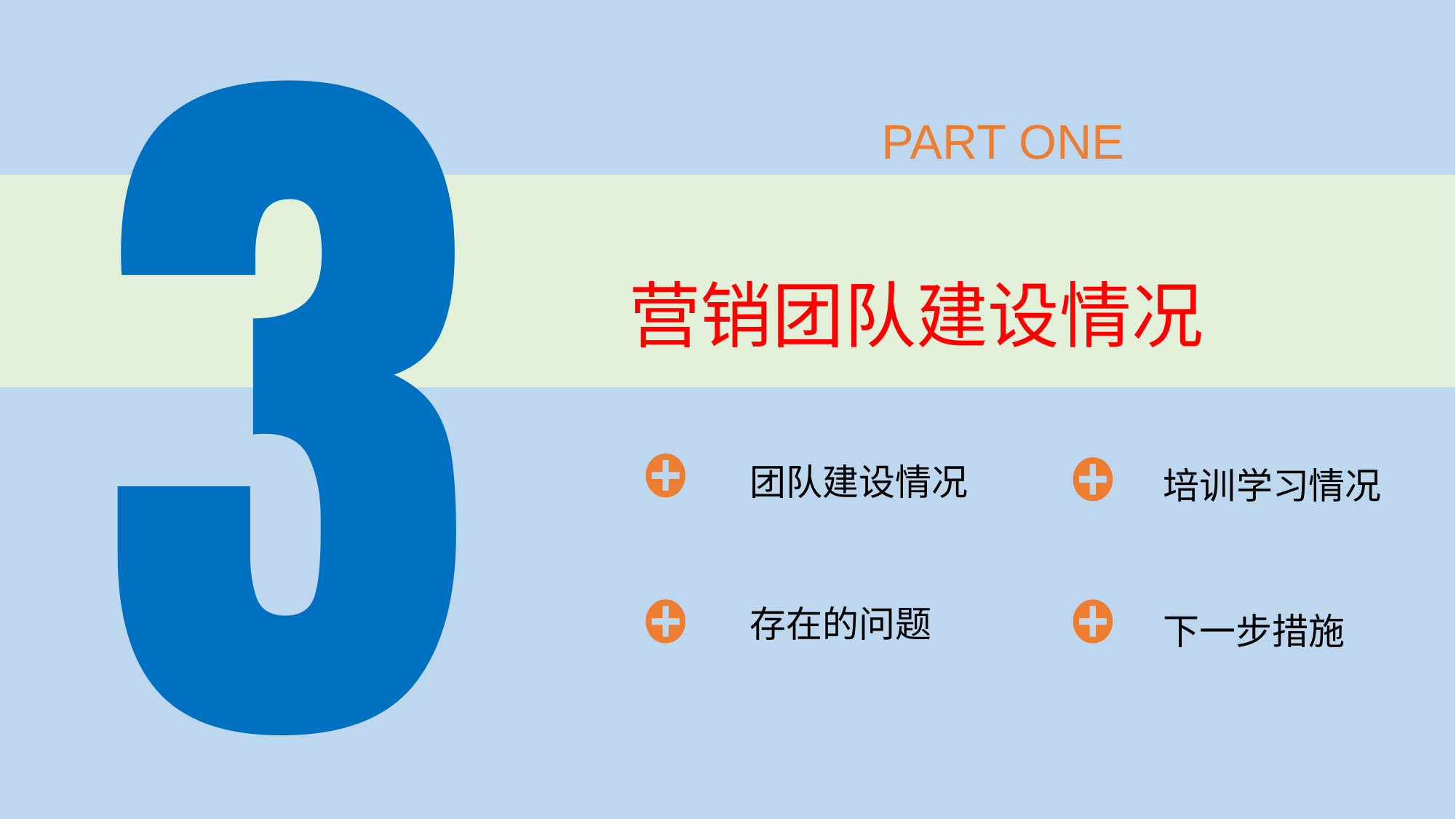

3
PART ONE

# 营销团队建设情况

团队建设情况

培训学习情况
存在的问题

下一步措施